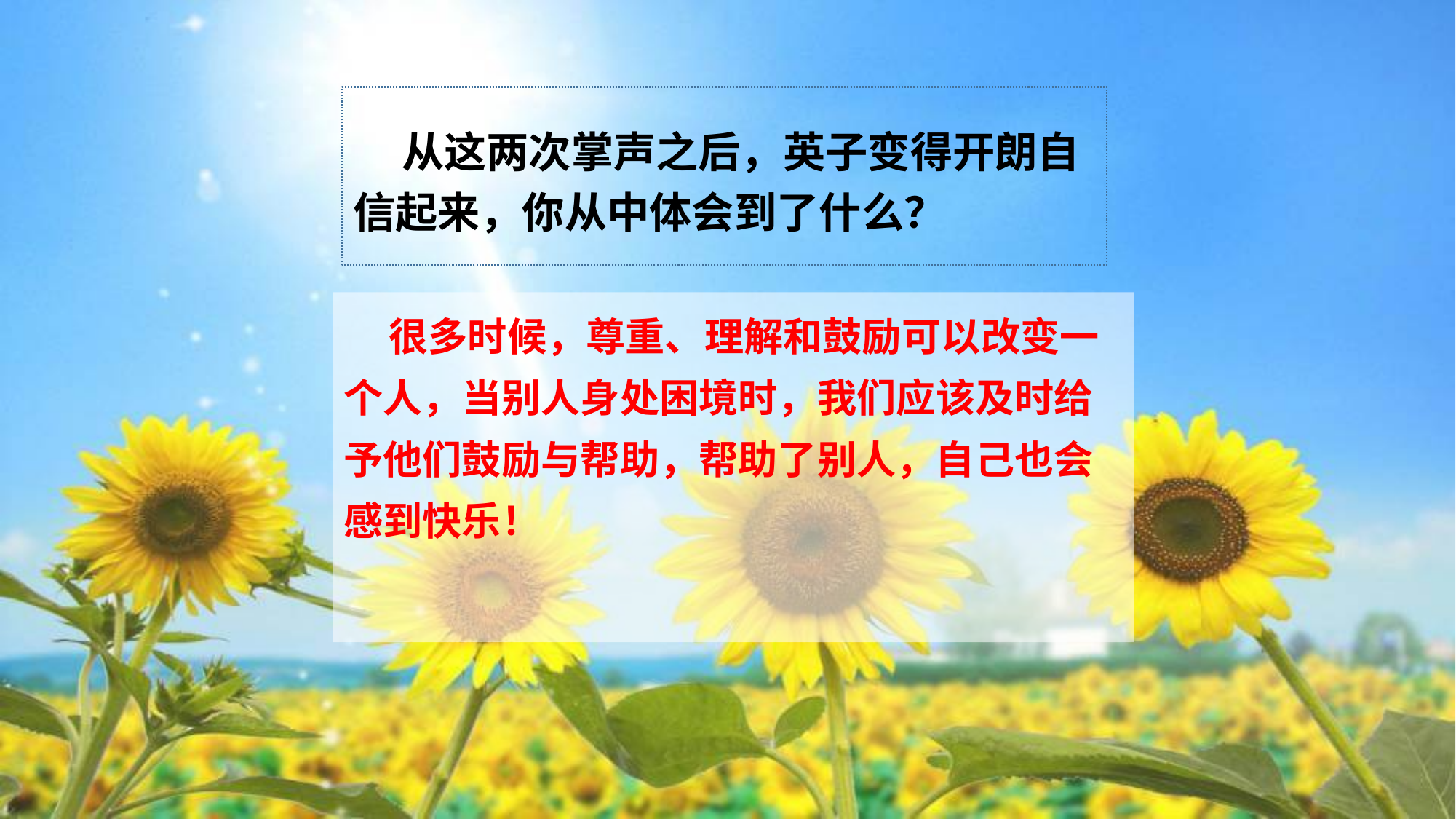

从这两次掌声之后，英子变得开朗自信起来，你从中体会到了什么？
    很多时候，尊重、理解和鼓励可以改变一个人，当别人身处困境时，我们应该及时给予他们鼓励与帮助，帮助了别人，自己也会感到快乐！